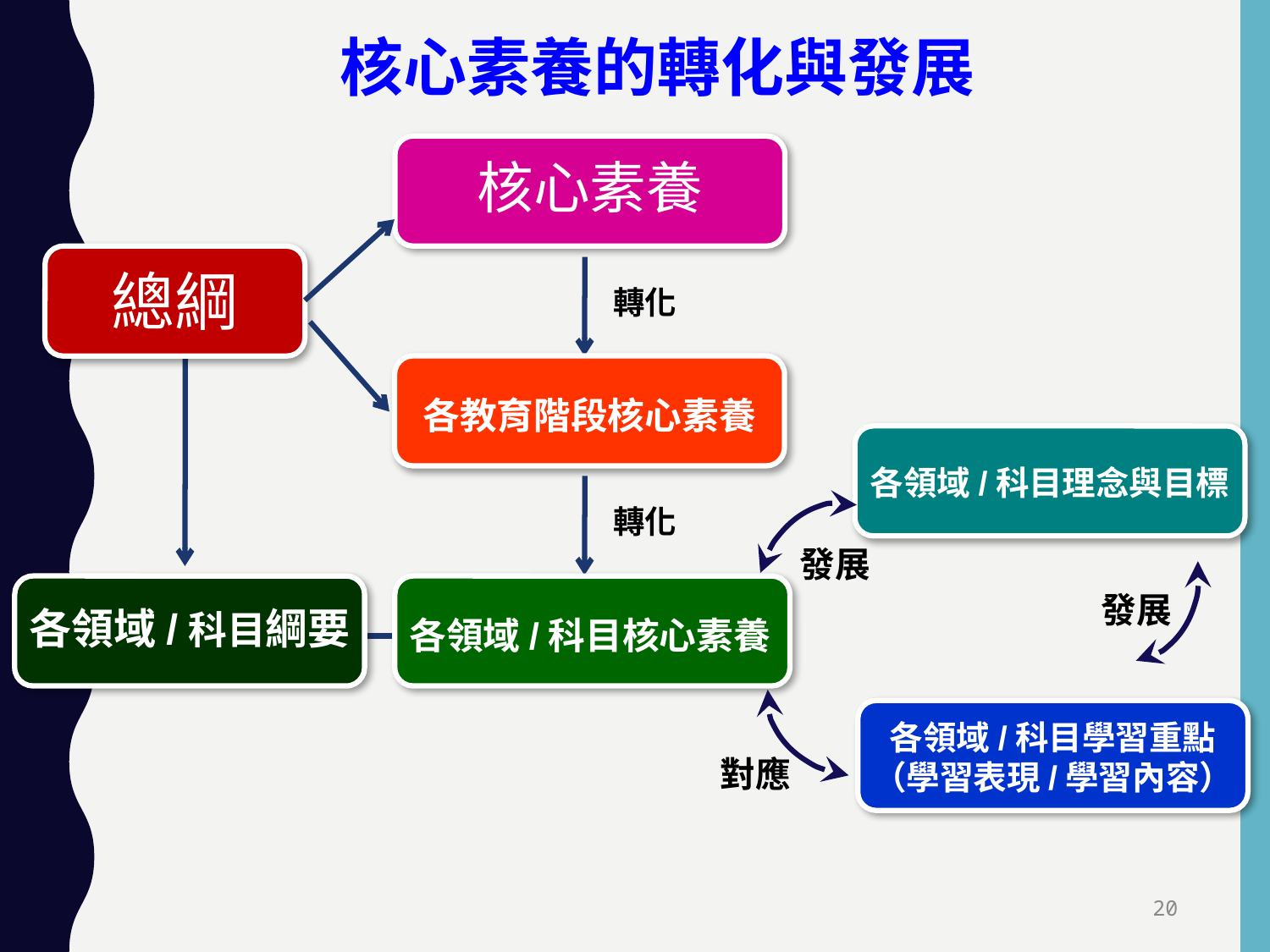

核心素養的轉化與發展

核心素養

總綱
轉化

各教育階段核心素養

各領域/科目理念與目標
轉化

發展

各領域/科目綱要

各領域/科目核心素養
發展

各領域/科目學習重點
（學習表現/學習內容）
對應
20